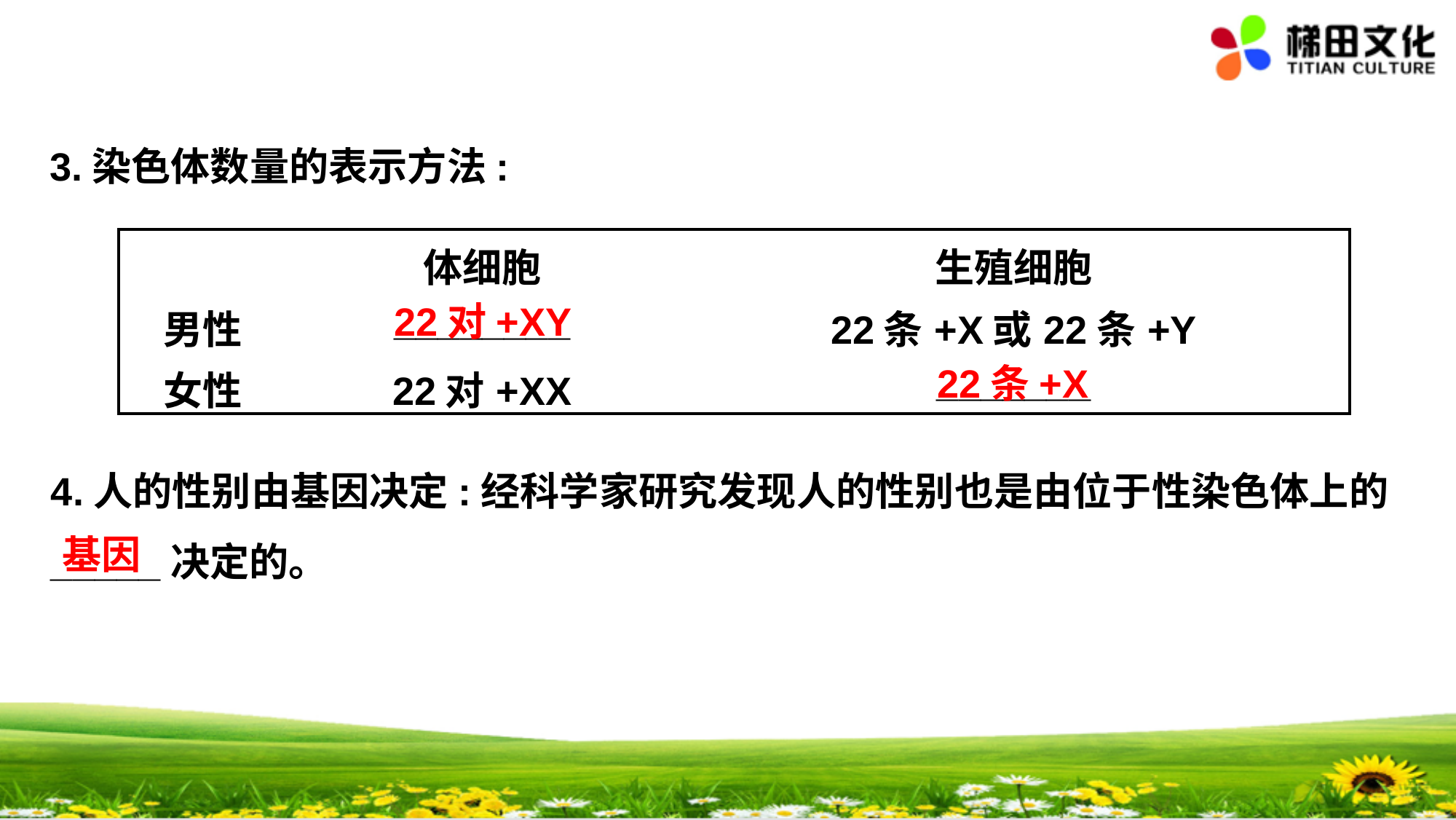

3.染色体数量的表示方法:
|  | 体细胞 | 生殖细胞 |
| --- | --- | --- |
| 男性 | \_\_\_\_\_\_\_\_ | 22条+X或22条+Y |
| 女性 | 22对+XX | \_\_\_\_\_\_\_ |
22对+XY
22条+X
4.人的性别由基因决定:经科学家研究发现人的性别也是由位于性染色体上的
_____决定的。
基因